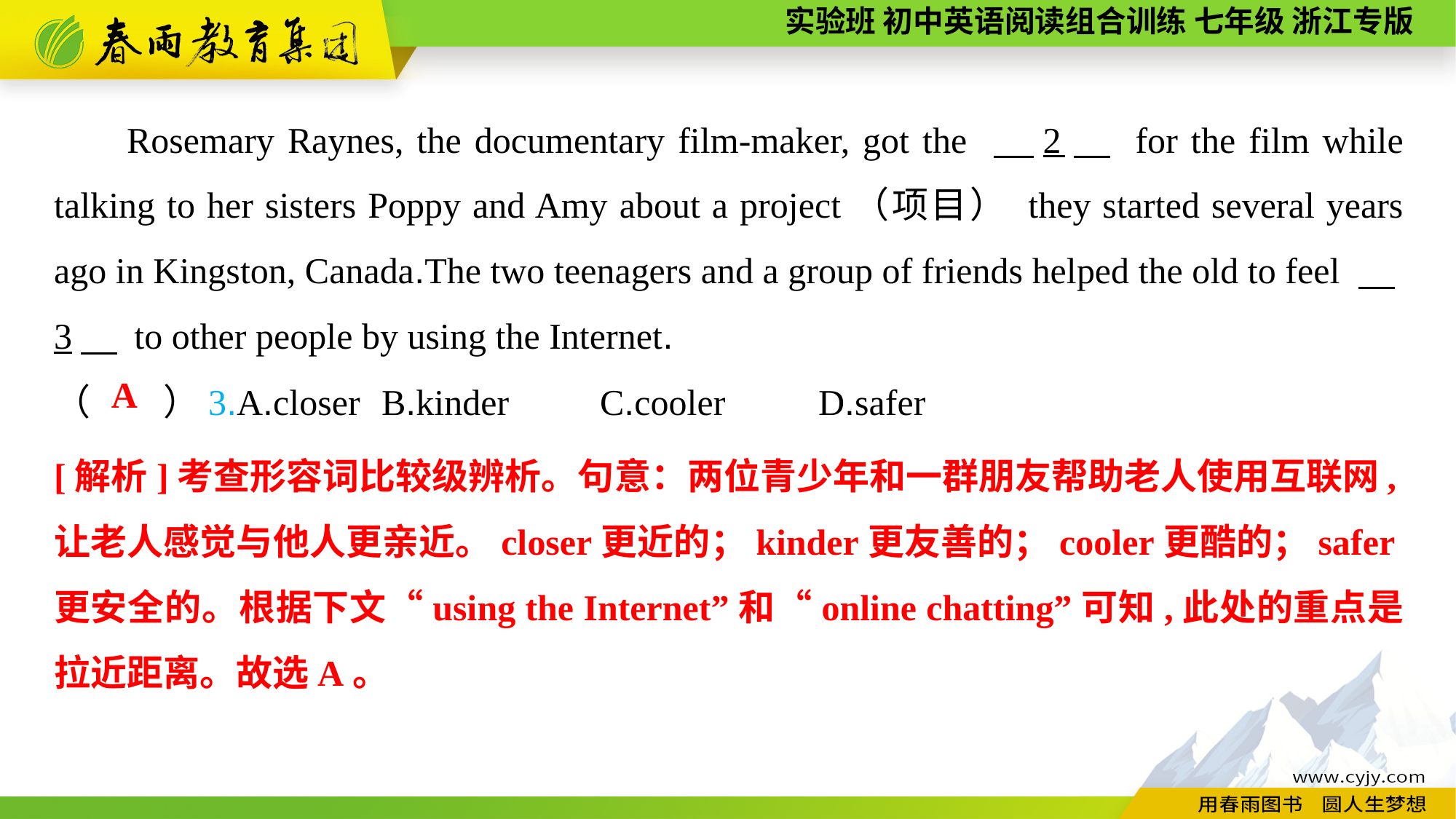

Rosemary Raynes, the documentary film-maker, got the 　2　 for the film while talking to her sisters Poppy and Amy about a project（项目） they started several years ago in Kingston, Canada.The two teenagers and a group of friends helped the old to feel 　3　 to other people by using the Internet.
（　　）3.A.closer	B.kinder	C.cooler	D.safer
A
[解析]考查形容词比较级辨析。句意：两位青少年和一群朋友帮助老人使用互联网,让老人感觉与他人更亲近。closer更近的；kinder更友善的；cooler更酷的；safer更安全的。根据下文“using the Internet”和“online chatting”可知,此处的重点是拉近距离。故选A。